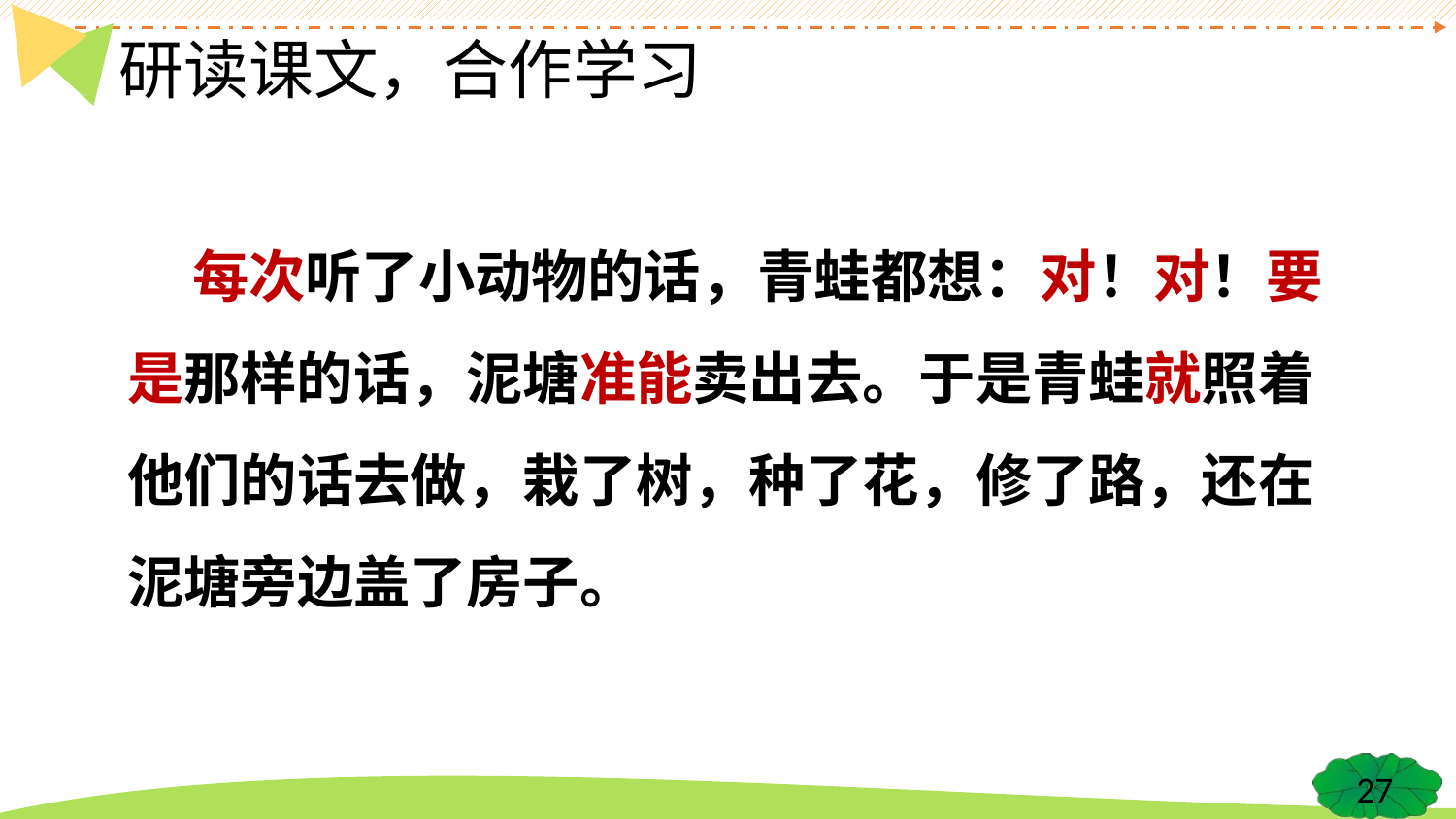

# 研读课文，合作学习
    每次听了小动物的话，青蛙都想：对！对！要是那样的话，泥塘准能卖出去。于是青蛙就照着他们的话去做，栽了树，种了花，修了路，还在泥塘旁边盖了房子。